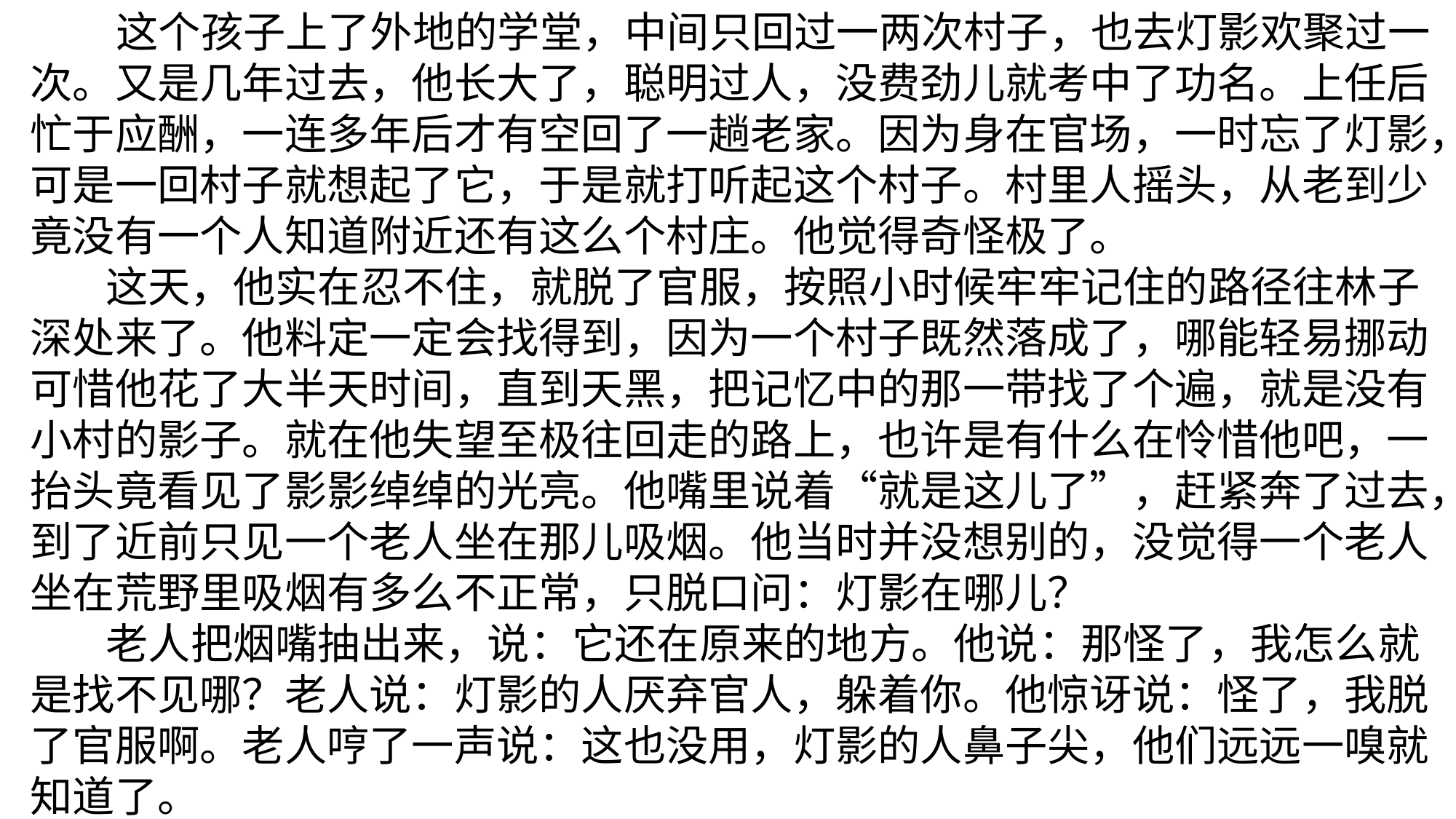

这个孩子上了外地的学堂，中间只回过一两次村子，也去灯影欢聚过一次。又是几年过去，他长大了，聪明过人，没费劲儿就考中了功名。上任后忙于应酬，一连多年后才有空回了一趟老家。因为身在官场，一时忘了灯影，可是一回村子就想起了它，于是就打听起这个村子。村里人摇头，从老到少竟没有一个人知道附近还有这么个村庄。他觉得奇怪极了。
        这天，他实在忍不住，就脱了官服，按照小时候牢牢记住的路径往林子深处来了。他料定一定会找得到，因为一个村子既然落成了，哪能轻易挪动
可惜他花了大半天时间，直到天黑，把记忆中的那一带找了个遍，就是没有小村的影子。就在他失望至极往回走的路上，也许是有什么在怜惜他吧，一抬头竟看见了影影绰绰的光亮。他嘴里说着“就是这儿了”，赶紧奔了过去，到了近前只见一个老人坐在那儿吸烟。他当时并没想别的，没觉得一个老人坐在荒野里吸烟有多么不正常，只脱口问：灯影在哪儿？
        老人把烟嘴抽出来，说：它还在原来的地方。他说：那怪了，我怎么就是找不见哪？老人说：灯影的人厌弃官人，躲着你。他惊讶说：怪了，我脱了官服啊。老人哼了一声说：这也没用，灯影的人鼻子尖，他们远远一嗅就知道了。